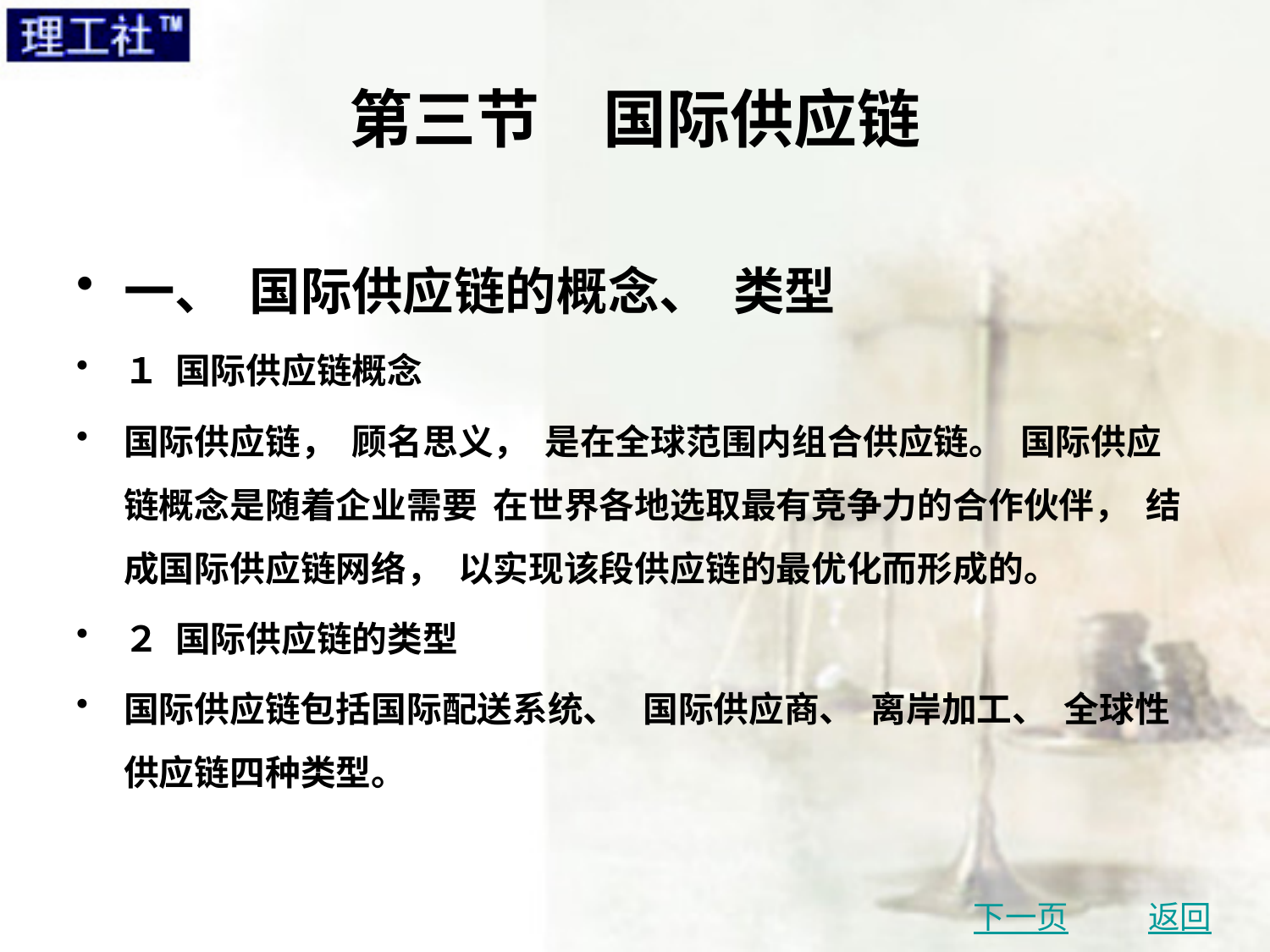

# 第三节　国际供应链
一、  国际供应链的概念、  类型
１  国际供应链概念
国际供应链，  顾名思义，  是在全球范围内组合供应链。  国际供应链概念是随着企业需要  在世界各地选取最有竞争力的合作伙伴，  结成国际供应链网络，  以实现该段供应链的最优化而形成的。
２  国际供应链的类型
国际供应链包括国际配送系统、   国际供应商、  离岸加工、  全球性供应链四种类型。
下一页
返回